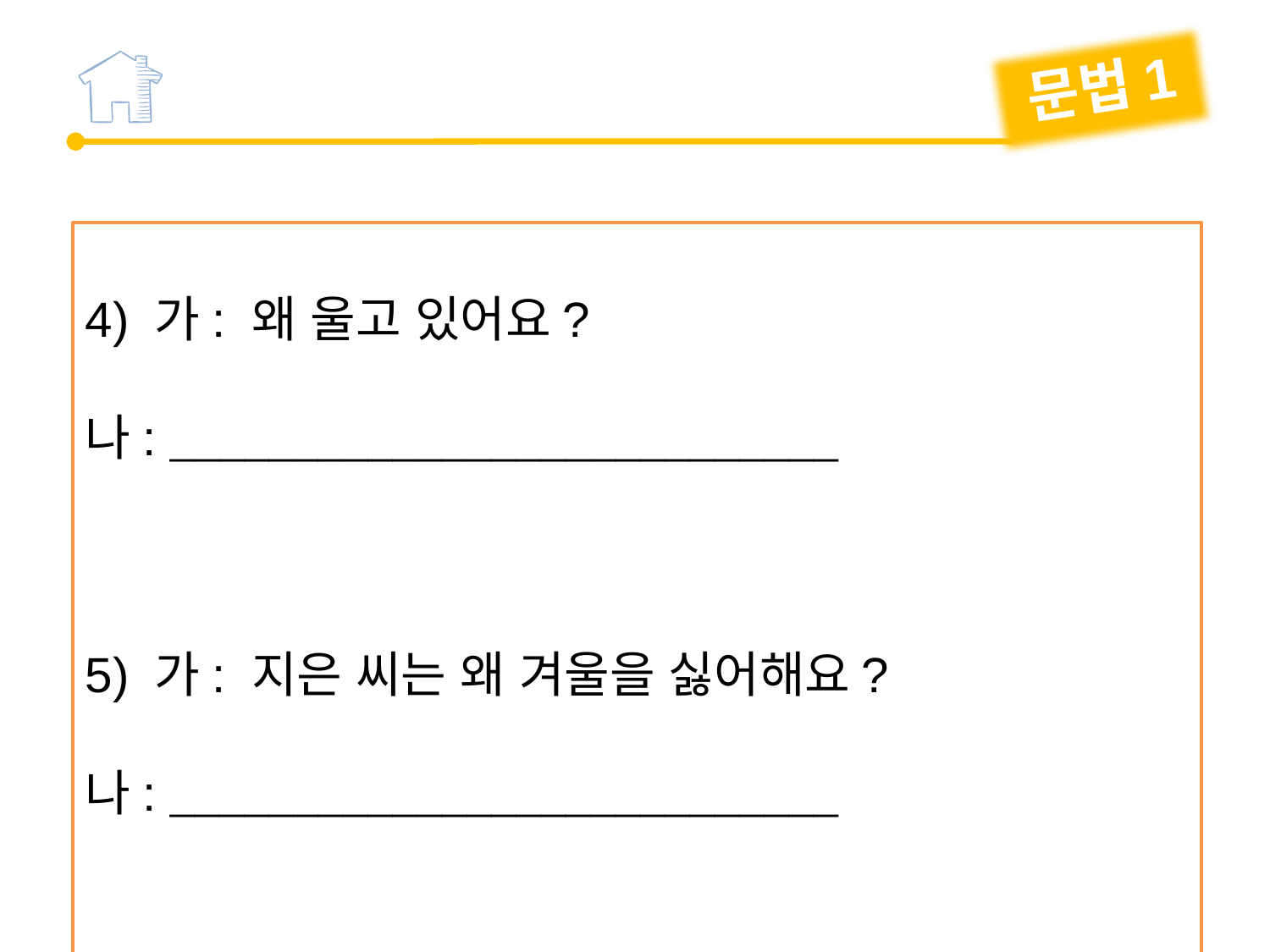

문법1

4) 가: 왜 울고 있어요?
나: ___________________________
5) 가: 지은 씨는 왜 겨울을 싫어해요?
나: ___________________________